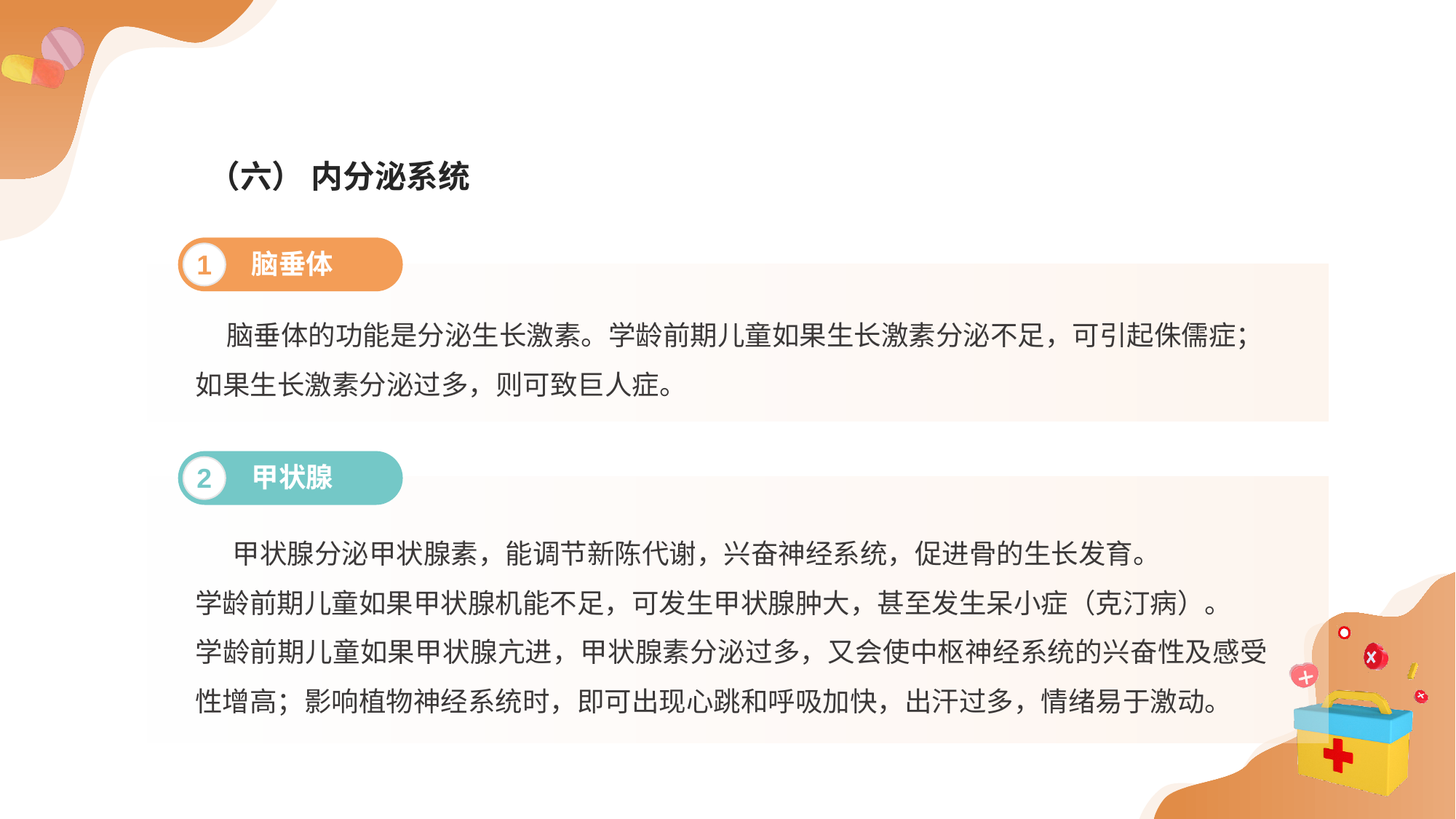

（六） 内分泌系统

脑垂体

1

    脑垂体的功能是分泌生长激素。学龄前期儿童如果生长激素分泌不足，可引起侏儒症；
如果生长激素分泌过多，则可致巨人症。

甲状腺

2

     甲状腺分泌甲状腺素，能调节新陈代谢，兴奋神经系统，促进骨的生长发育。
学龄前期儿童如果甲状腺机能不足，可发生甲状腺肿大，甚至发生呆小症（克汀病）。
学龄前期儿童如果甲状腺亢进，甲状腺素分泌过多，又会使中枢神经系统的兴奋性及感受性增高；影响植物神经系统时，即可出现心跳和呼吸加快，出汗过多，情绪易于激动。